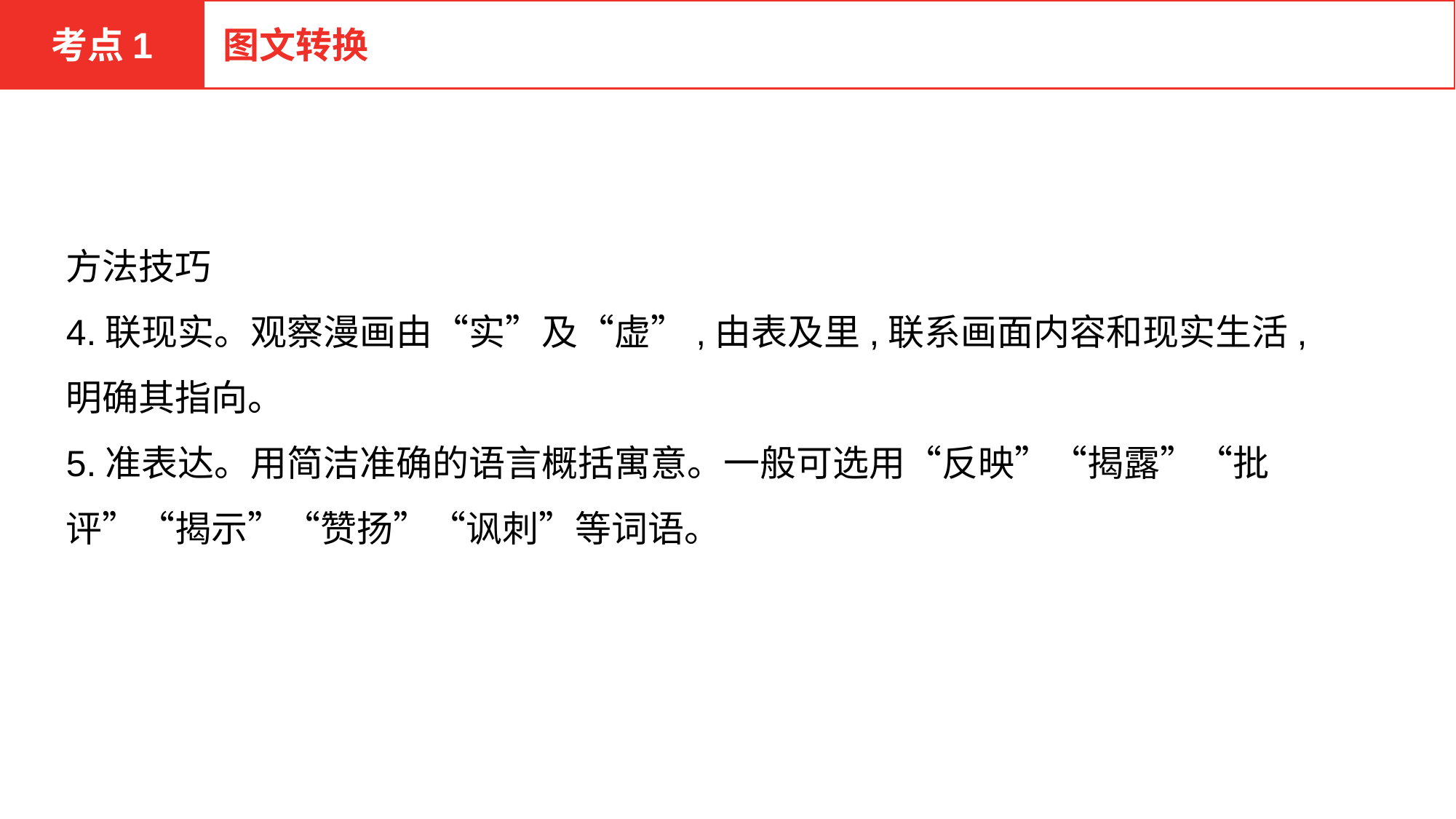

考点1
图文转换
方法技巧
4.联现实。观察漫画由“实”及“虚”,由表及里,联系画面内容和现实生活,明确其指向。
5.准表达。用简洁准确的语言概括寓意。一般可选用“反映”“揭露”“批评”“揭示”“赞扬”“讽刺”等词语。